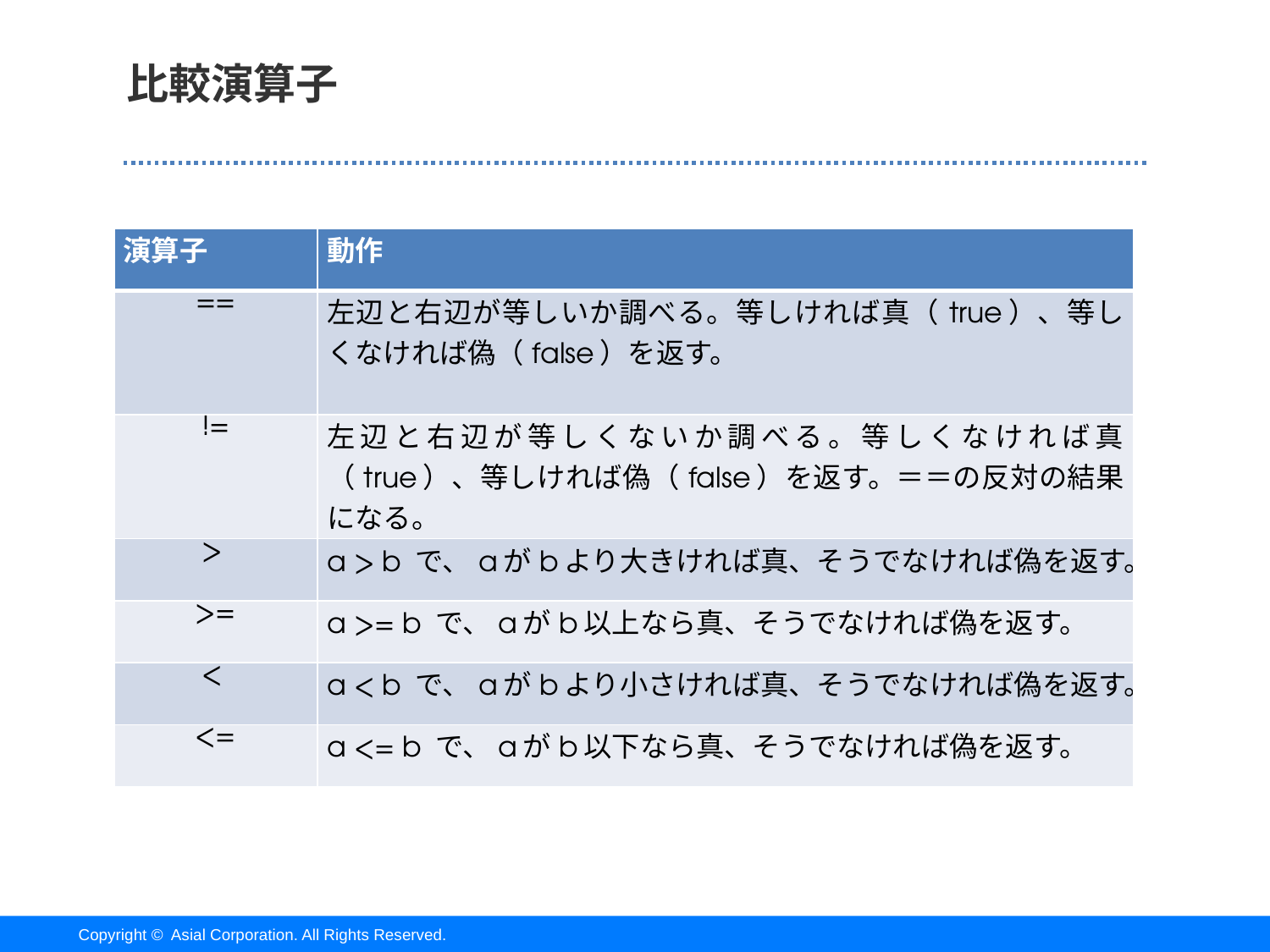

# 比較演算子
| 演算子 | 動作 |
| --- | --- |
| == | 左辺と右辺が等しいか調べる。等しければ真（true）、等しくなければ偽（false）を返す。 |
| != | 左辺と右辺が等しくないか調べる。等しくなければ真（true）、等しければ偽（false）を返す。＝＝の反対の結果になる。 |
| > | a > b で、aがbより大きければ真、そうでなければ偽を返す。 |
| >= | a >= b で、aがb以上なら真、そうでなければ偽を返す。 |
| < | a < b で、aがbより小さければ真、そうでなければ偽を返す。 |
| <= | a <= b で、aがb以下なら真、そうでなければ偽を返す。 |